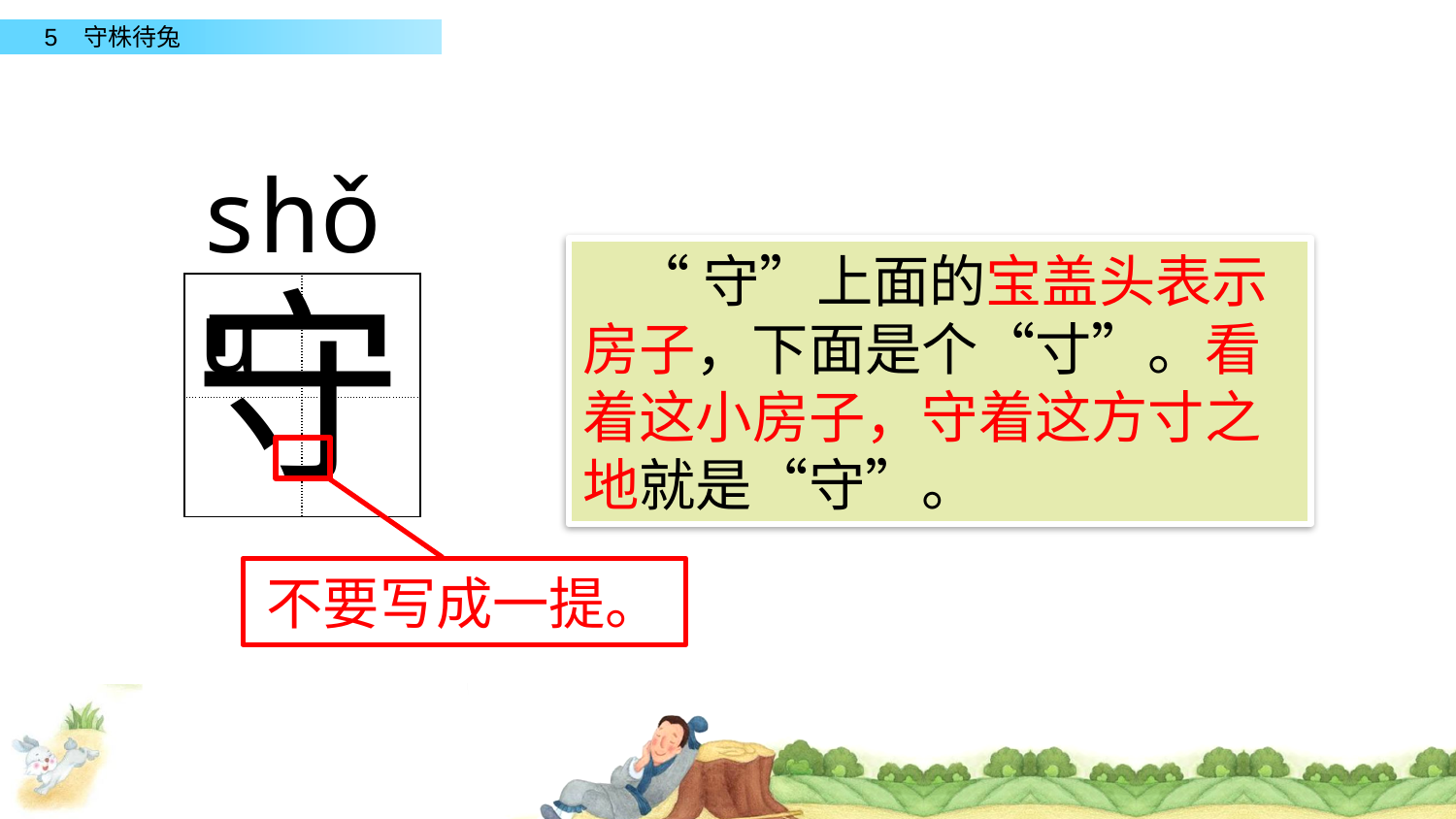

shǒu
    “守”上面的宝盖头表示房子，下面是个“寸”。看着这小房子，守着这方寸之地就是“守”。
守
|  |  |
| --- | --- |
|  |  |

不要写成一提。